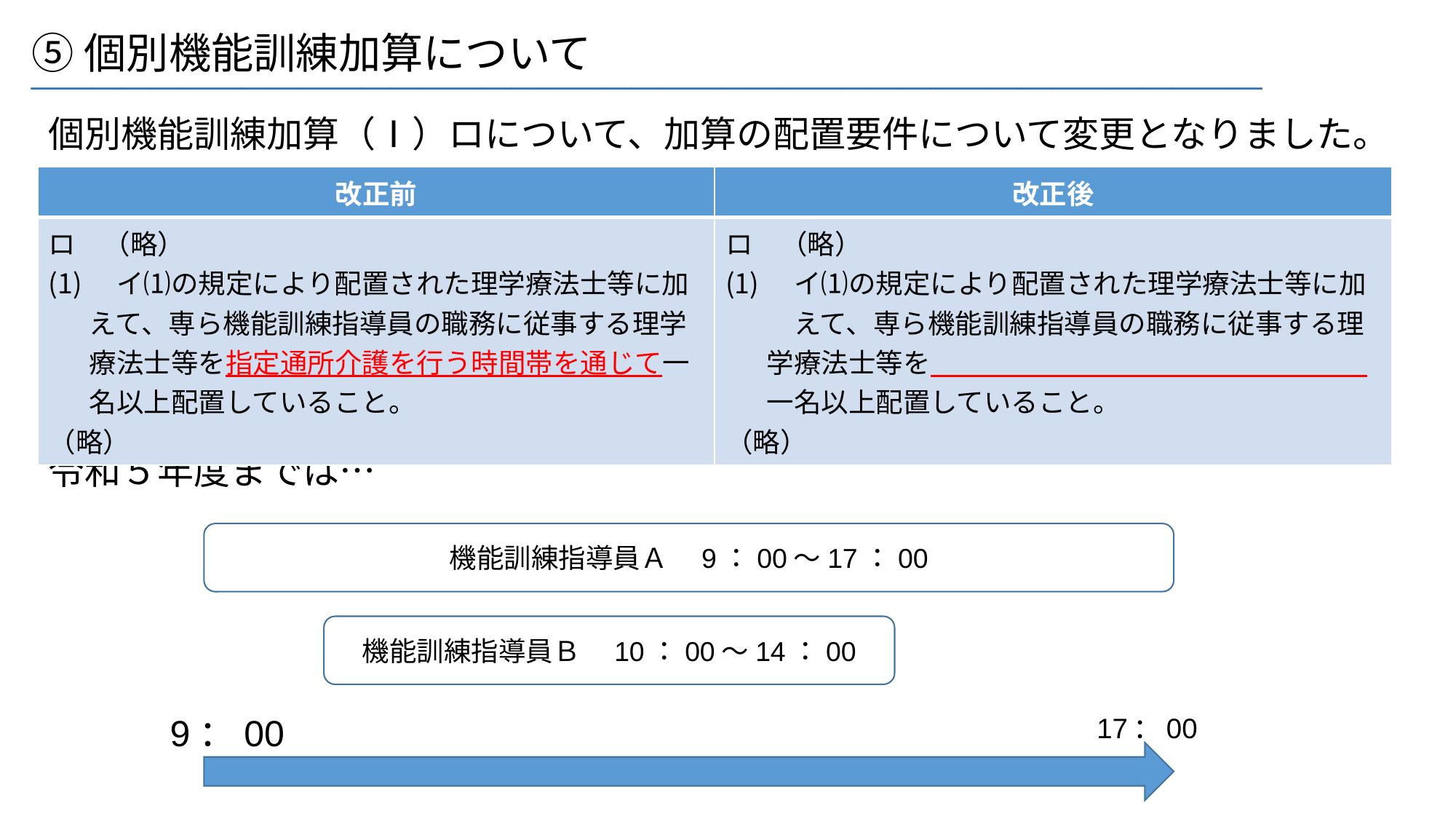

_________________________________________
⑤個別機能訓練加算について
個別機能訓練加算（Ⅰ）ロについて、加算の配置要件について変更となりました。
| 改正前 | 改正後 |
| --- | --- |
| ロ　（略） 　イ⑴の規定により配置された理学療法士等に加えて、専ら機能訓練指導員の職務に従事する理学療法士等を指定通所介護を行う時間帯を通じて一名以上配置していること。 （略） | ロ　（略） 　イ⑴の規定により配置された理学療法士等に加　えて、専ら機能訓練指導員の職務に従事する理学療法士等を　　　　　　　　　　　　　　　　一名以上配置していること。 （略） |
令和５年度までは…
機能訓練指導員Ａ　9：00～17：00
機能訓練指導員Ｂ　10：00～14：00
17：00
9：00